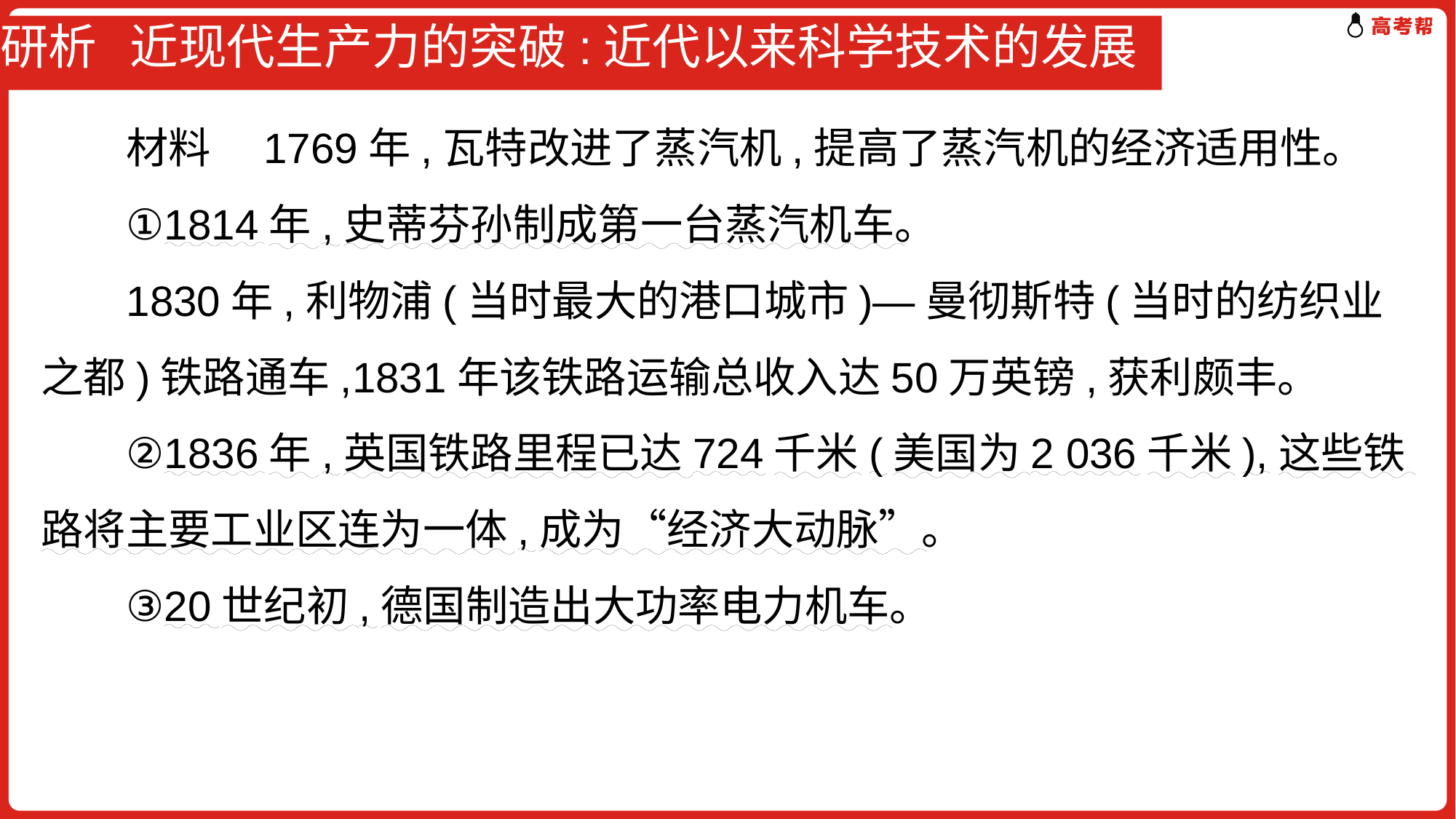

# 研析   近现代生产力的突破:近代以来科学技术的发展
材料　1769年,瓦特改进了蒸汽机,提高了蒸汽机的经济适用性。
①1814年,史蒂芬孙制成第一台蒸汽机车。
1830年,利物浦(当时最大的港口城市)—曼彻斯特(当时的纺织业之都)铁路通车,1831年该铁路运输总收入达50万英镑,获利颇丰。
②1836年,英国铁路里程已达724千米(美国为2 036千米),这些铁路将主要工业区连为一体,成为“经济大动脉”。
③20世纪初,德国制造出大功率电力机车。